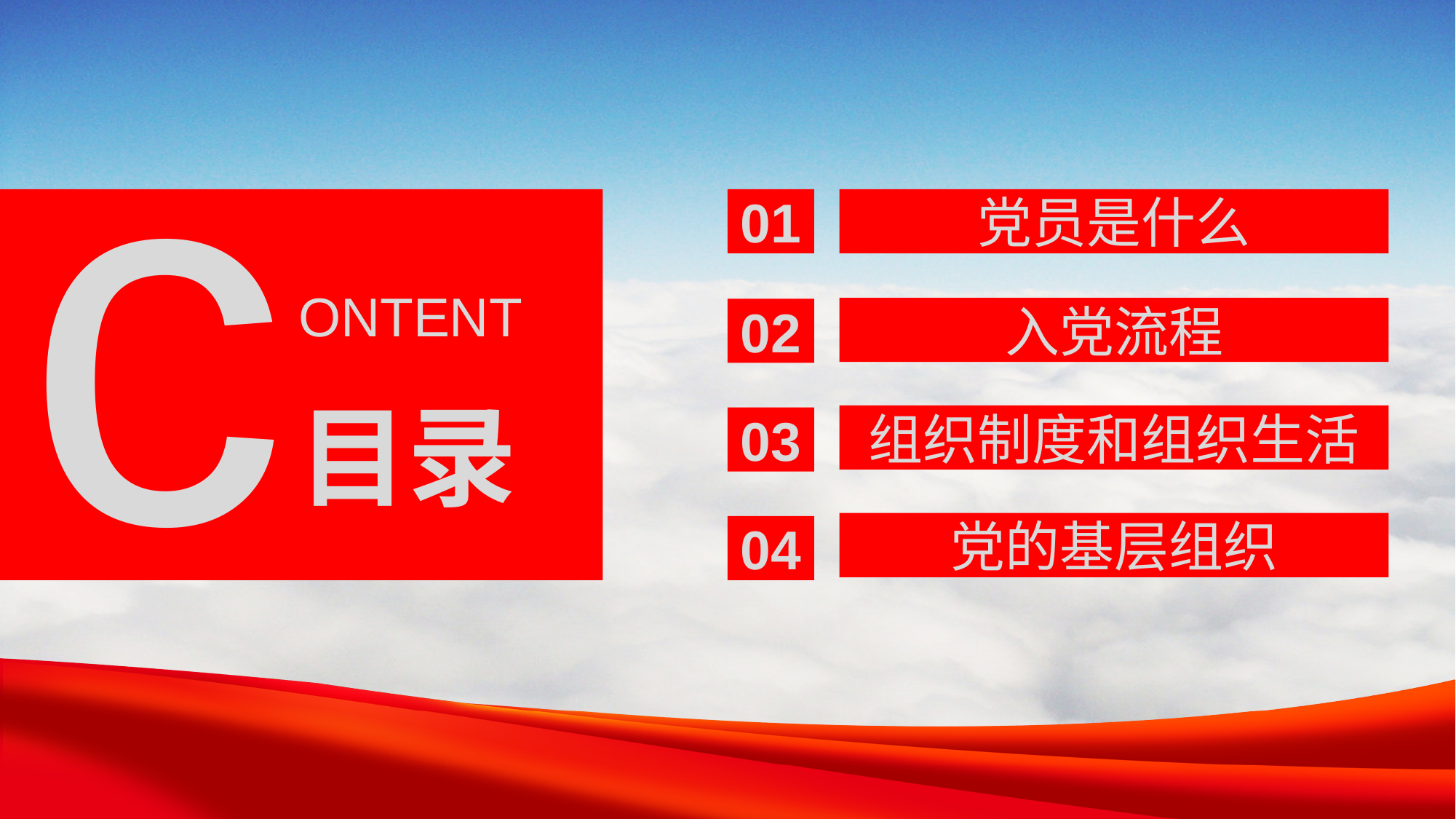

c

ONTENT
目录
01
党员是什么
入党流程
02
组织制度和组织生活
03
党的基层组织
04